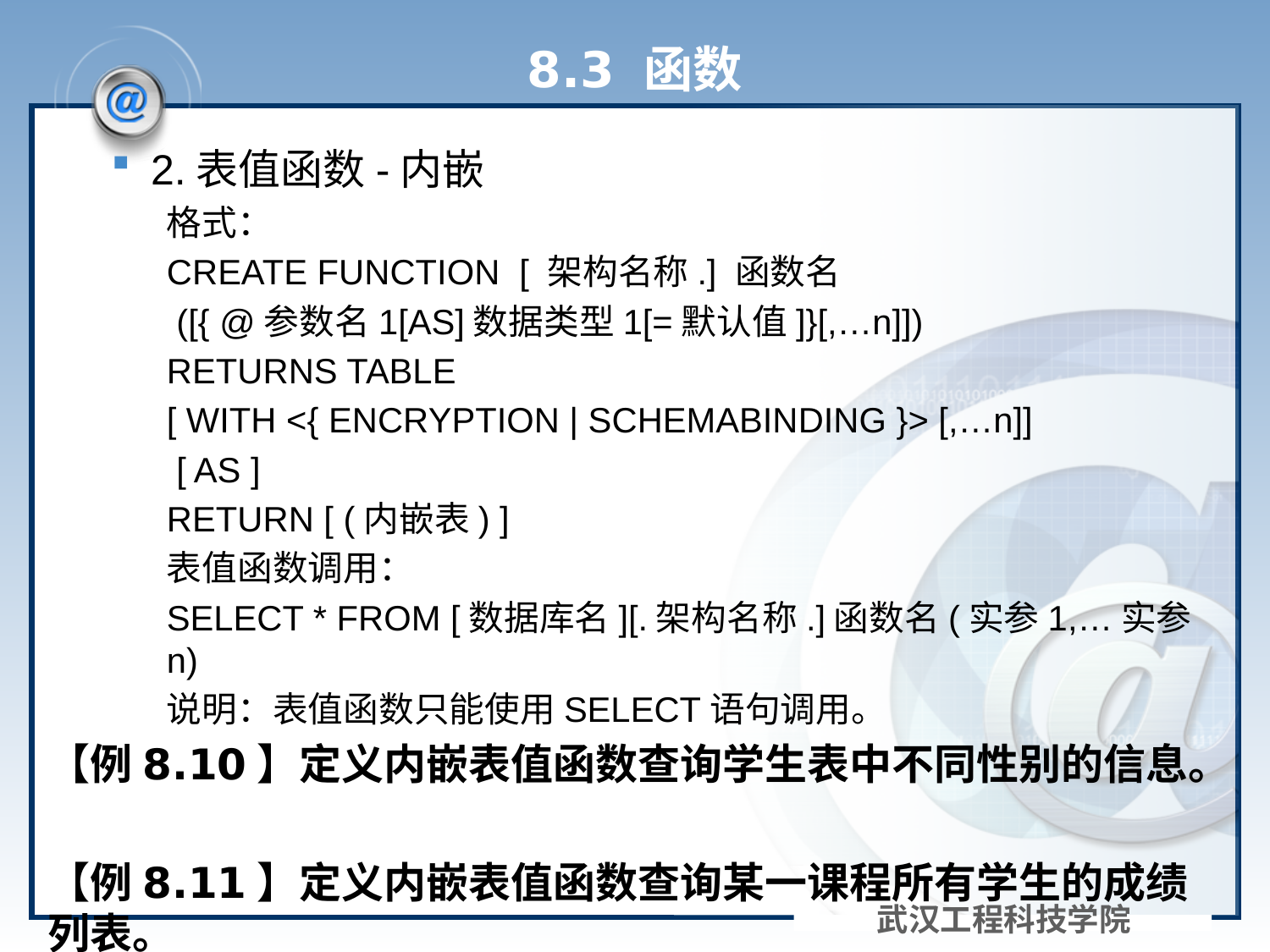

# 8.3 函数
2.表值函数-内嵌
格式：
CREATE FUNCTION  [ 架构名称.] 函数名
 ([{ @参数名1[AS]数据类型1[=默认值]}[,…n]])
RETURNS TABLE
[ WITH <{ ENCRYPTION | SCHEMABINDING }> [,…n]]
 [ AS ]
RETURN [ (内嵌表) ]
表值函数调用：
SELECT * FROM [数据库名][.架构名称.]函数名(实参1,…实参n)
说明：表值函数只能使用SELECT语句调用。
【例8.10】定义内嵌表值函数查询学生表中不同性别的信息。

【例8.11】定义内嵌表值函数查询某一课程所有学生的成绩列表。
武汉工程科技学院